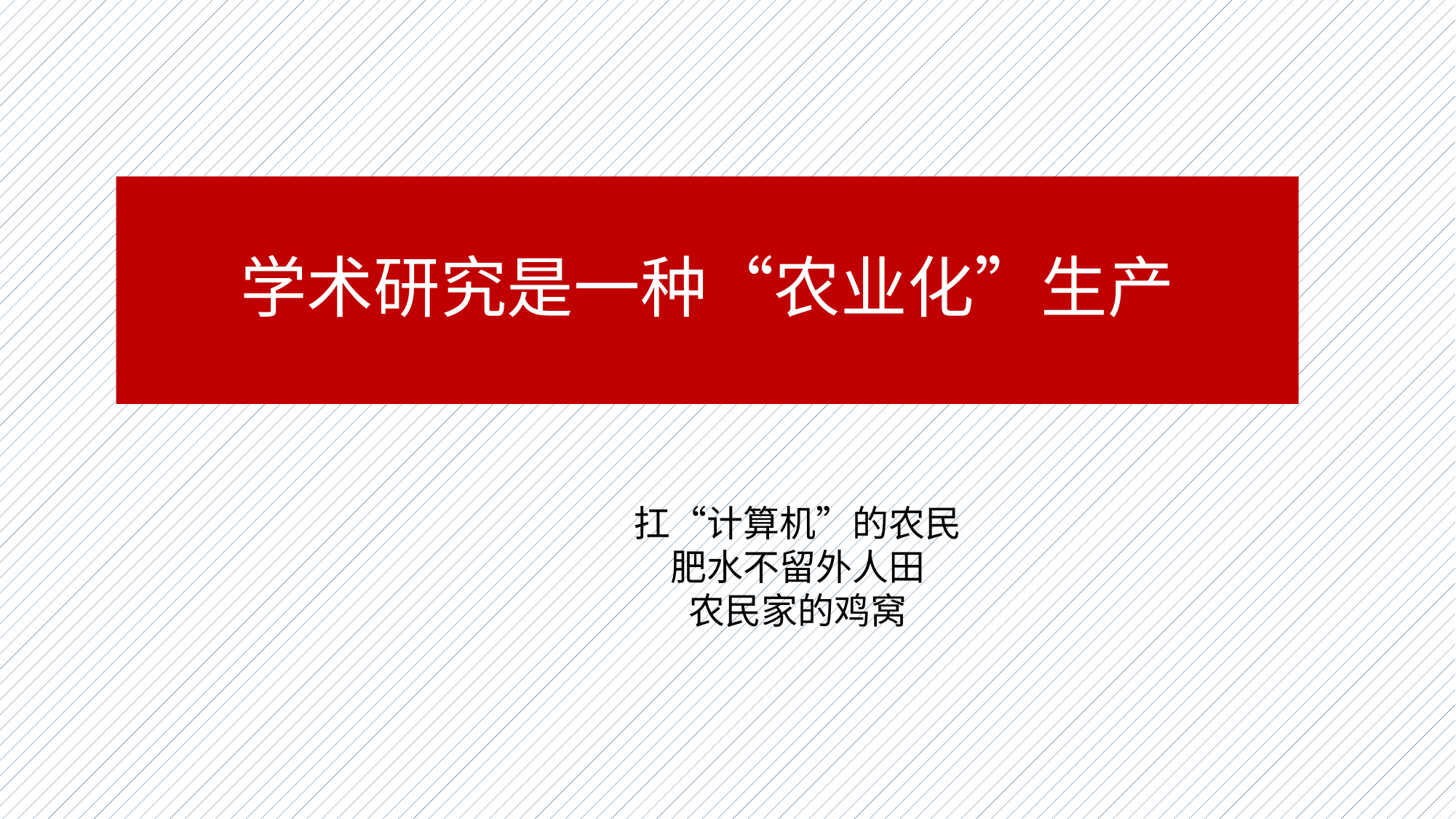

# 学术研究是一种“农业化”生产
扛“计算机”的农民
肥水不留外人田
农民家的鸡窝